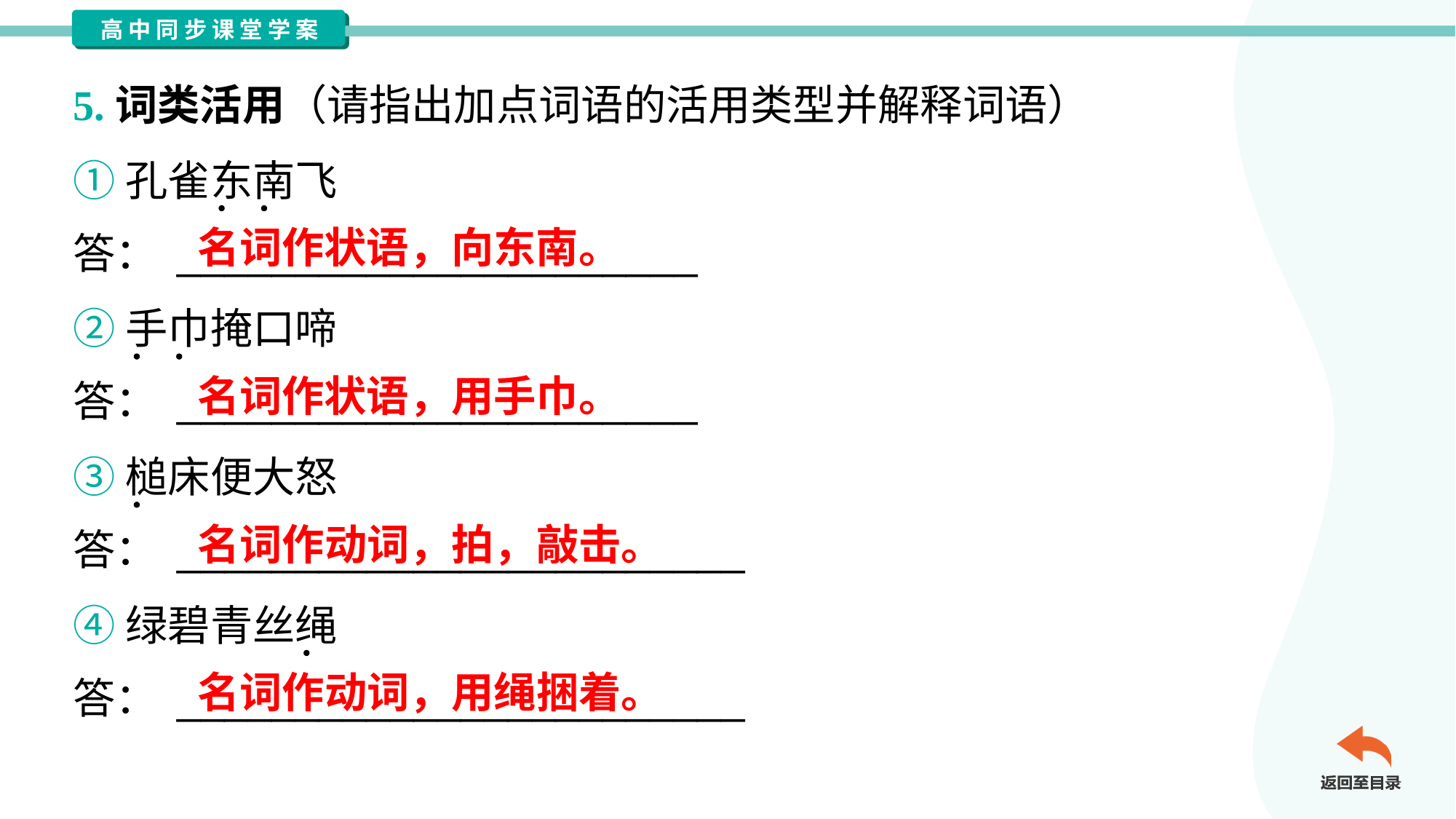

5.词类活用（请指出加点词语的活用类型并解释词语）
①孔雀东南飞
答： ______________________
名词作状语，向东南。

②手巾掩口啼
答： ______________________
名词作状语，用手巾。

③槌床便大怒
答： ________________________
名词作动词，拍，敲击。

④绿碧青丝绳
答： ________________________
名词作动词，用绳捆着。